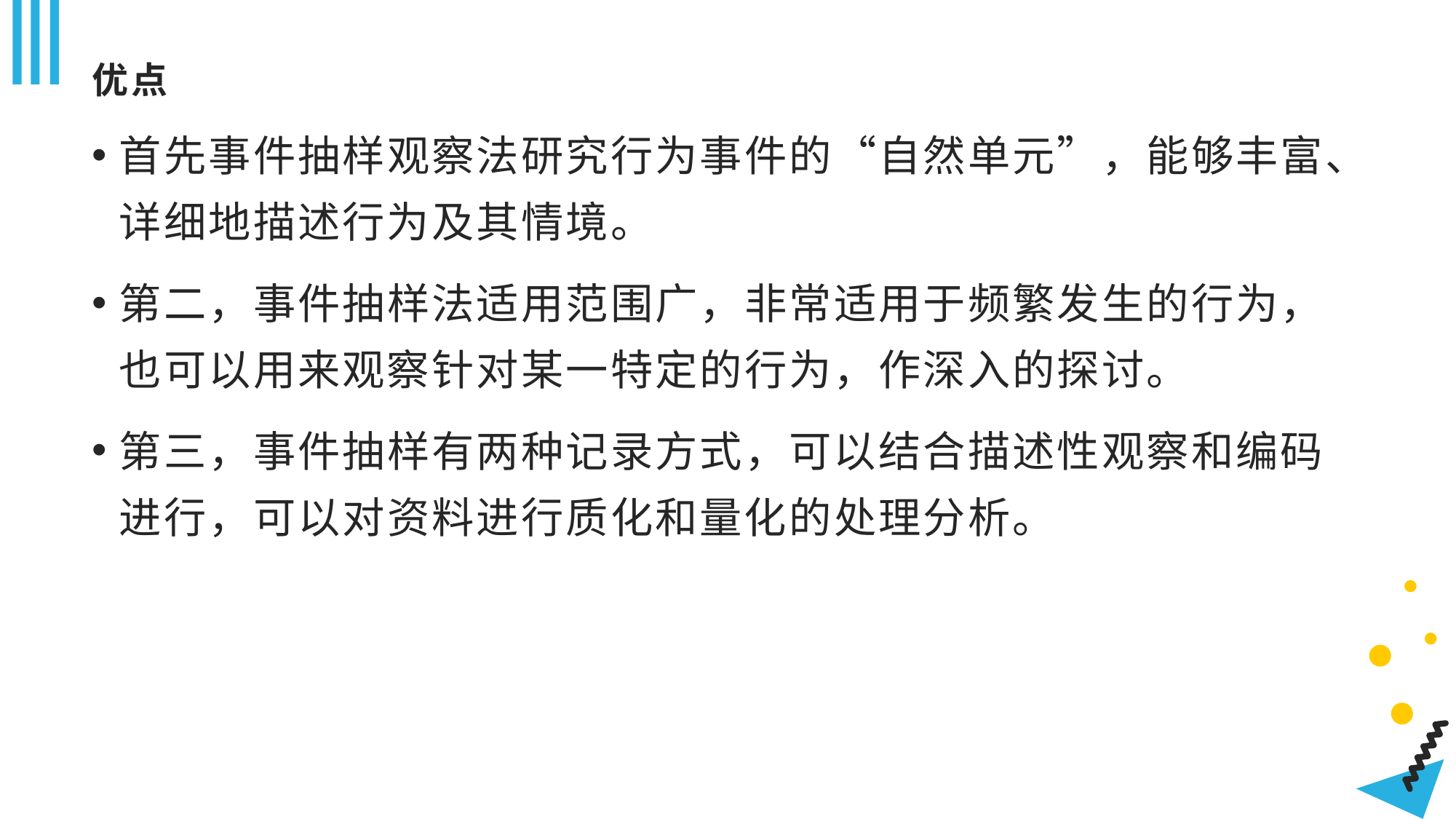

# 优点
首先事件抽样观察法研究行为事件的“自然单元”，能够丰富、详细地描述行为及其情境。
第二，事件抽样法适用范围广，非常适用于频繁发生的行为，也可以用来观察针对某一特定的行为，作深入的探讨。
第三，事件抽样有两种记录方式，可以结合描述性观察和编码进行，可以对资料进行质化和量化的处理分析。